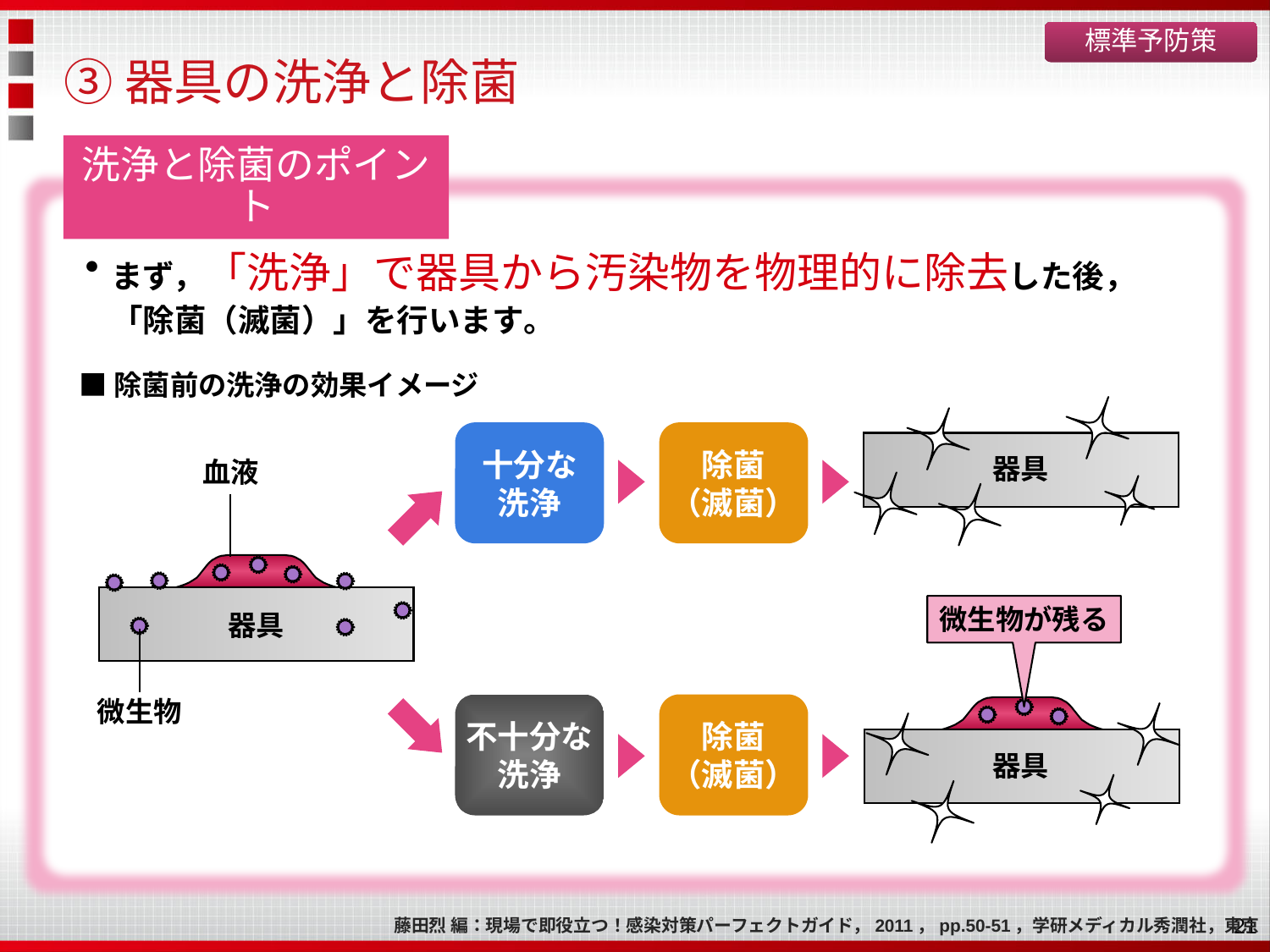

標準予防策
# ③器具の洗浄と除菌
洗浄と除菌のポイント

まず，「洗浄」で器具から汚染物を物理的に除去した後，
「除菌（滅菌）」を行います。
■除菌前の洗浄の効果イメージ

十分な
洗浄
除菌
（滅菌）

器具
血液

微生物が残る

器具

微生物
不十分な
洗浄
除菌
（滅菌）

器具

21
藤田烈 編：現場で即役立つ！感染対策パーフェクトガイド，2011，pp.50-51，学研メディカル秀潤社，東京